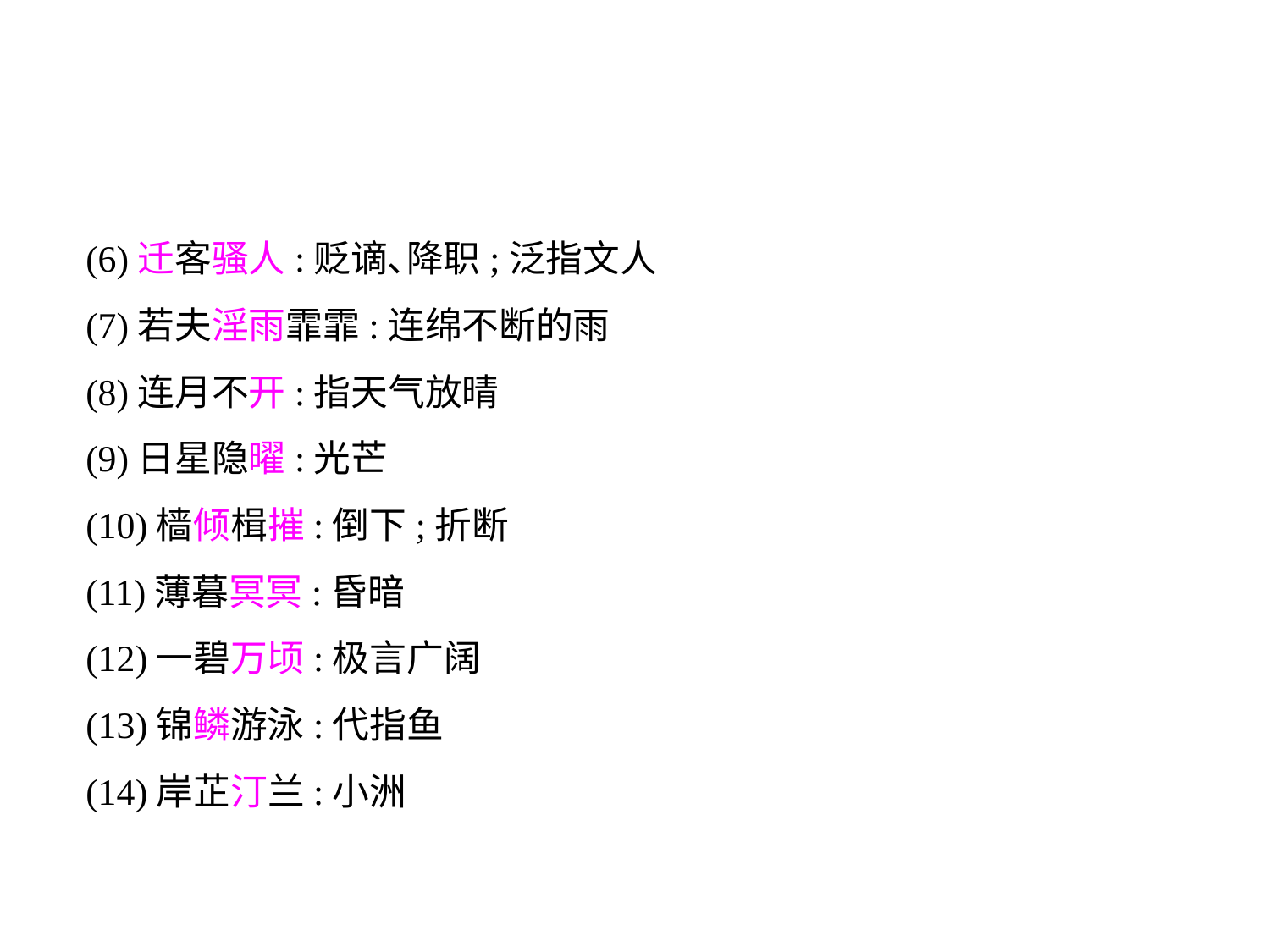

(6)迁客骚人:贬谪､降职;泛指文人
(7)若夫淫雨霏霏:连绵不断的雨
(8)连月不开:指天气放晴
(9)日星隐曜:光芒
(10)樯倾楫摧:倒下;折断
(11)薄暮冥冥:昏暗
(12)一碧万顷:极言广阔
(13)锦鳞游泳:代指鱼
(14)岸芷汀兰:小洲